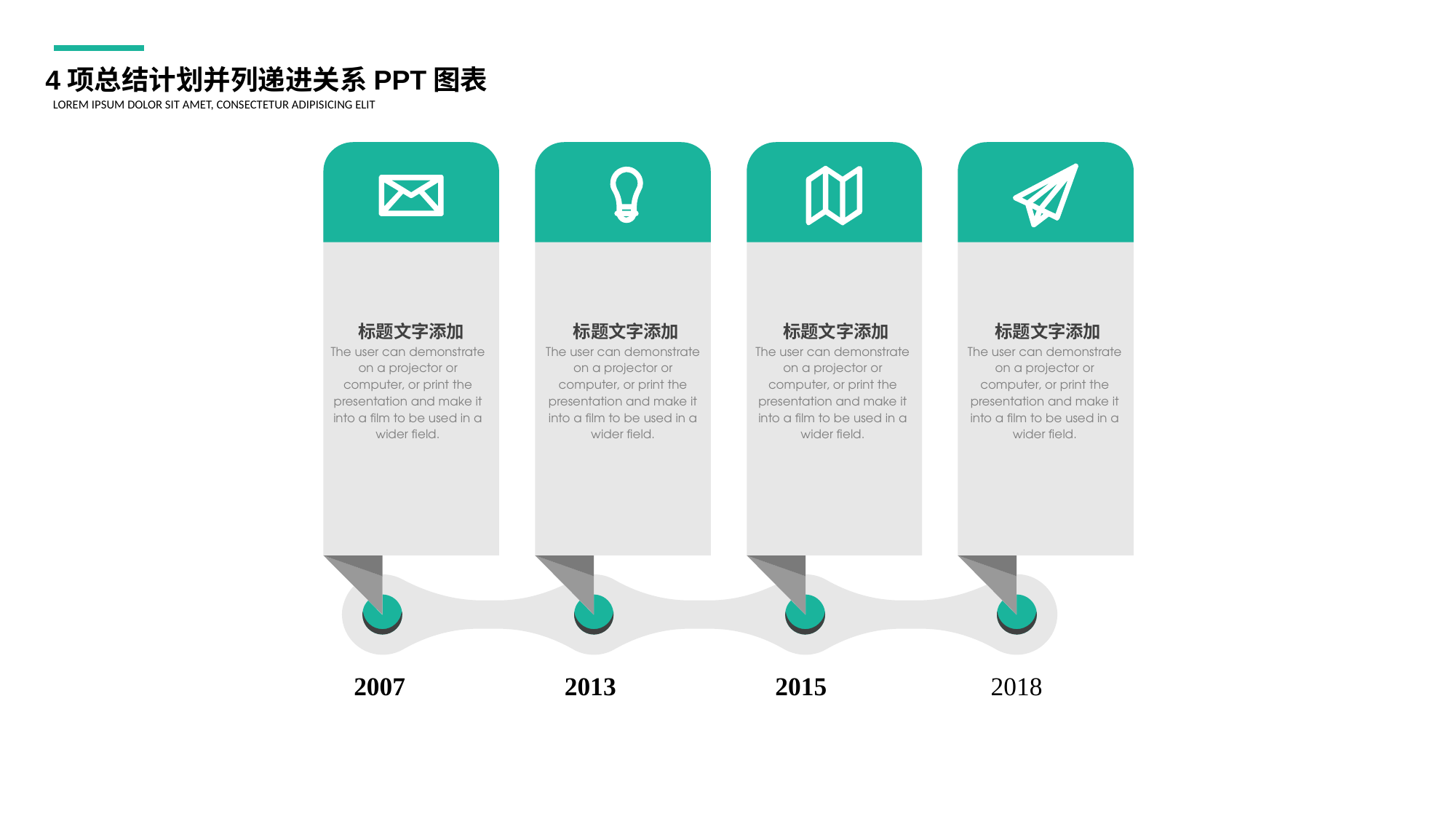

4项总结计划并列递进关系PPT图表
LOREM IPSUM DOLOR SIT AMET, CONSECTETUR ADIPISICING ELIT

标题文字添加
The user can demonstrate on a projector or computer, or print the presentation and make it into a film to be used in a wider field.
标题文字添加
The user can demonstrate on a projector or computer, or print the presentation and make it into a film to be used in a wider field.
标题文字添加
The user can demonstrate on a projector or computer, or print the presentation and make it into a film to be used in a wider field.
标题文字添加
The user can demonstrate on a projector or computer, or print the presentation and make it into a film to be used in a wider field.

2007
2013
2015
2018